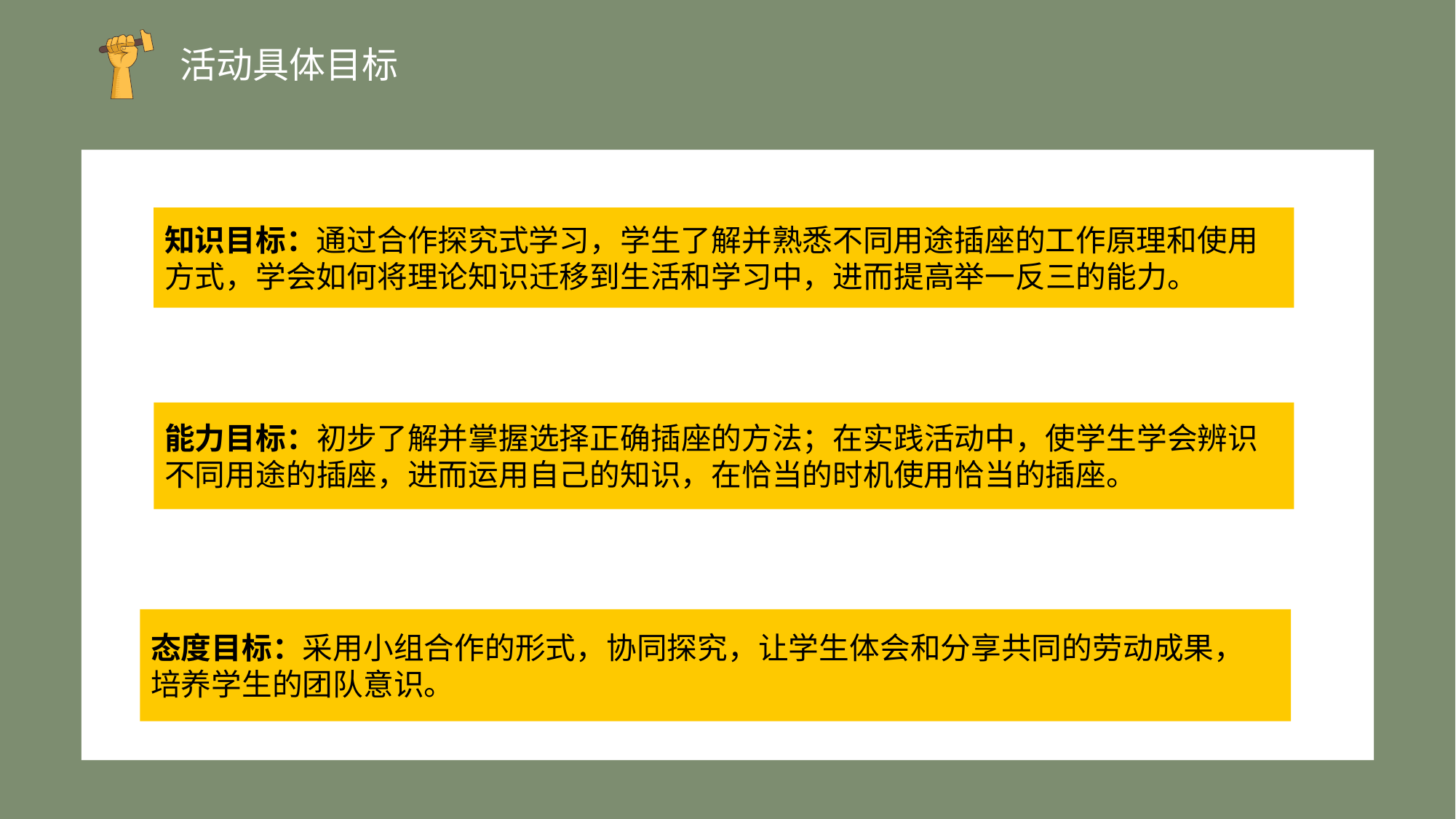

活动具体目标

知识目标：通过合作探究式学习，学生了解并熟悉不同用途插座的工作原理和使用方式，学会如何将理论知识迁移到生活和学习中，进而提高举一反三的能力。
能力目标：初步了解并掌握选择正确插座的方法；在实践活动中，使学生学会辨识不同用途的插座，进而运用自己的知识，在恰当的时机使用恰当的插座。
态度目标：采用小组合作的形式，协同探究，让学生体会和分享共同的劳动成果，
培养学生的团队意识。